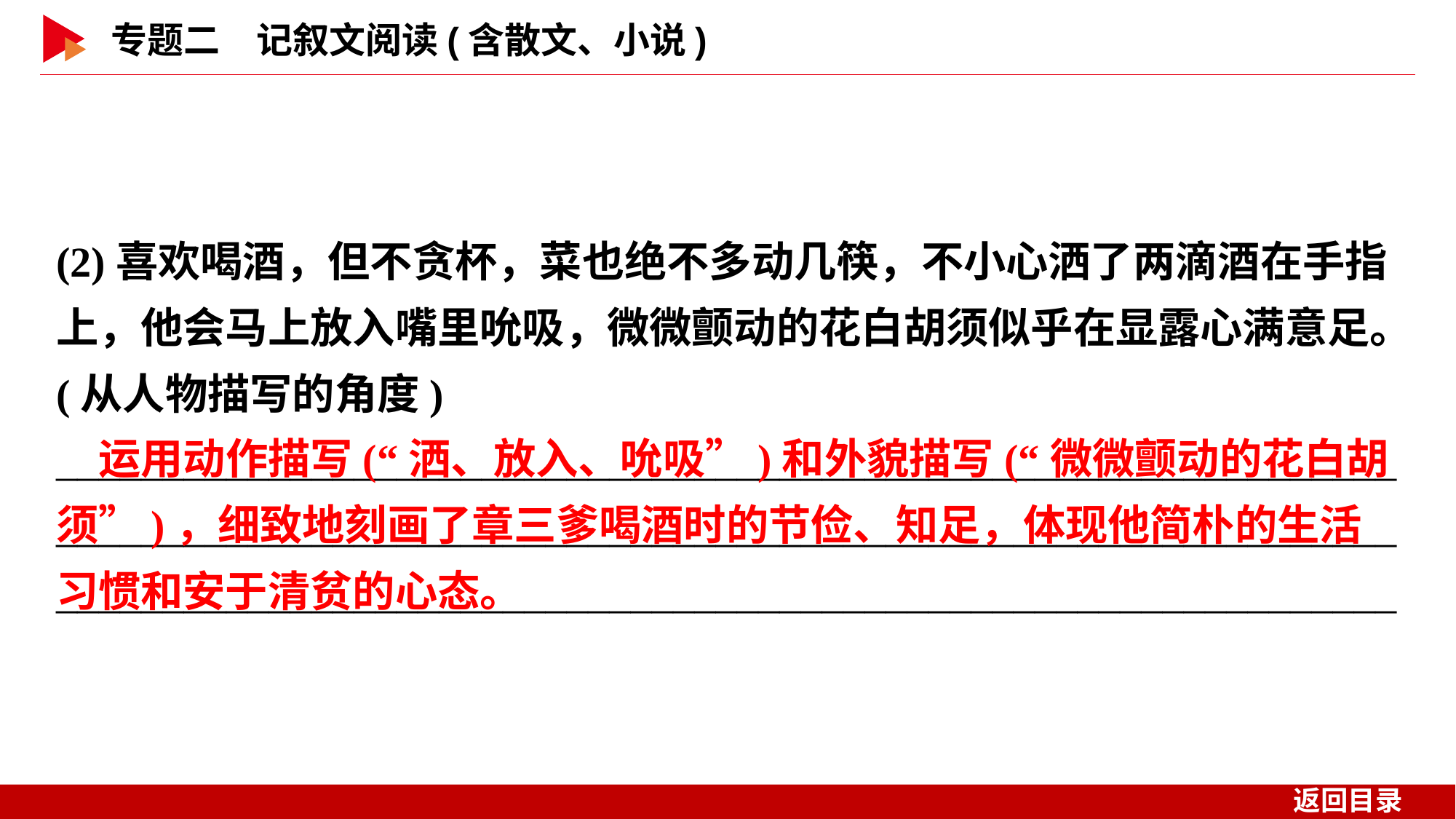

(2)喜欢喝酒，但不贪杯，菜也绝不多动几筷，不小心洒了两滴酒在手指上，他会马上放入嘴里吮吸，微微颤动的花白胡须似乎在显露心满意足。(从人物描写的角度) _____________________________________________________________________________________________________________________________________________________________________________________________
　运用动作描写(“洒、放入、吮吸”)和外貌描写(“微微颤动的花白胡须”)，细致地刻画了章三爹喝酒时的节俭、知足，体现他简朴的生活习惯和安于清贫的心态。